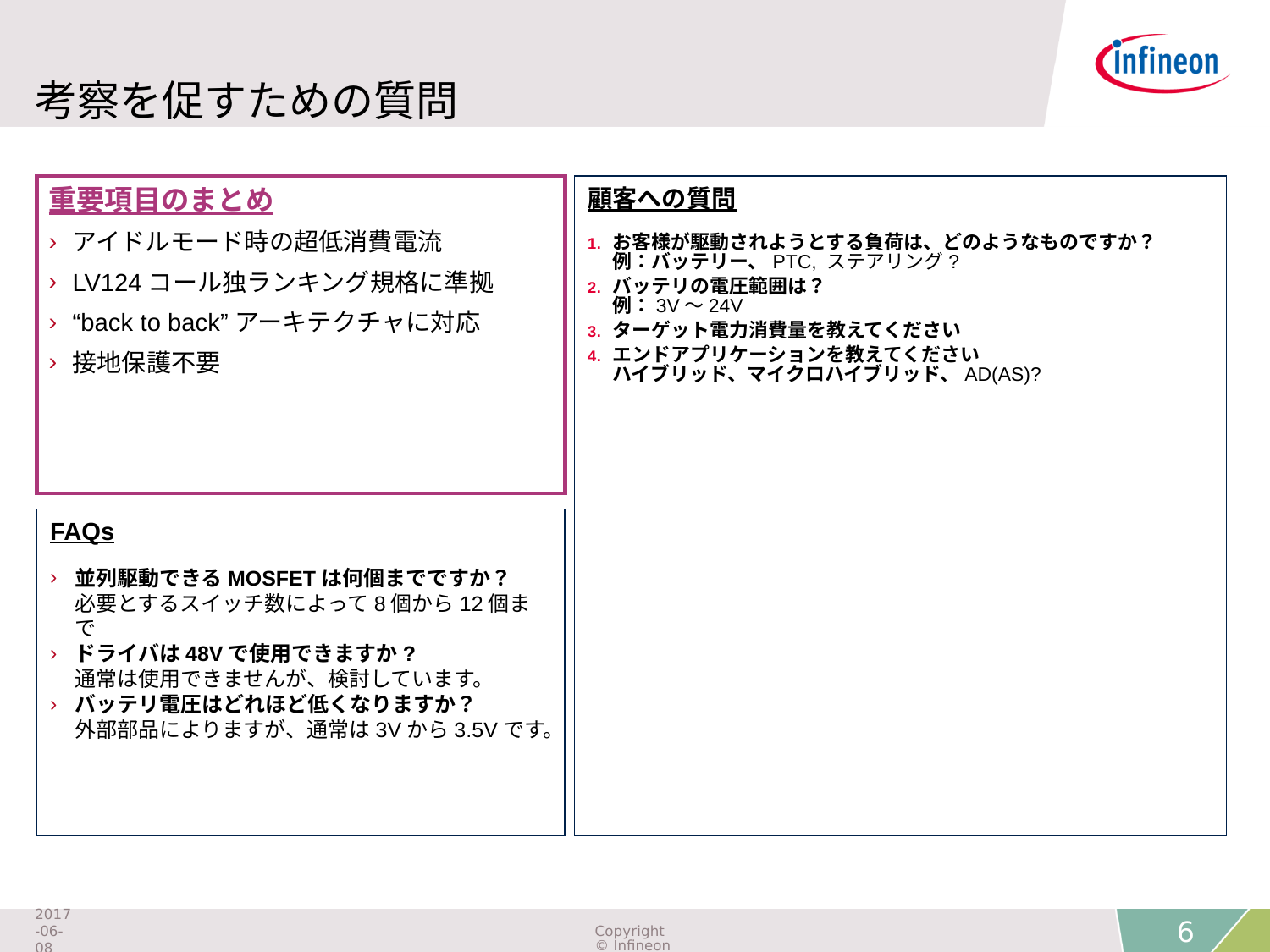

# 考察を促すための質問
重要項目のまとめ
アイドルモード時の超低消費電流
LV124コール独ランキング規格に準拠
“back to back”アーキテクチャに対応
接地保護不要
顧客への質問
お客様が駆動されようとする負荷は、どのようなものですか？
例：バッテリー、PTC, ステアリング?
バッテリの電圧範囲は？
例：3V～24V
ターゲット電力消費量を教えてください
エンドアプリケーションを教えてください
ハイブリッド、マイクロハイブリッド、AD(AS)?

FAQs

並列駆動できるMOSFETは何個までですか？
必要とするスイッチ数によって8個から12個まで
ドライバは48Vで使用できますか?
通常は使用できませんが、検討しています。
バッテリ電圧はどれほど低くなりますか？
外部部品によりますが、通常は3Vから3.5Vです。
2017-06-08
Copyright © Infineon Technologies AG 2018. All rights reserved.
6